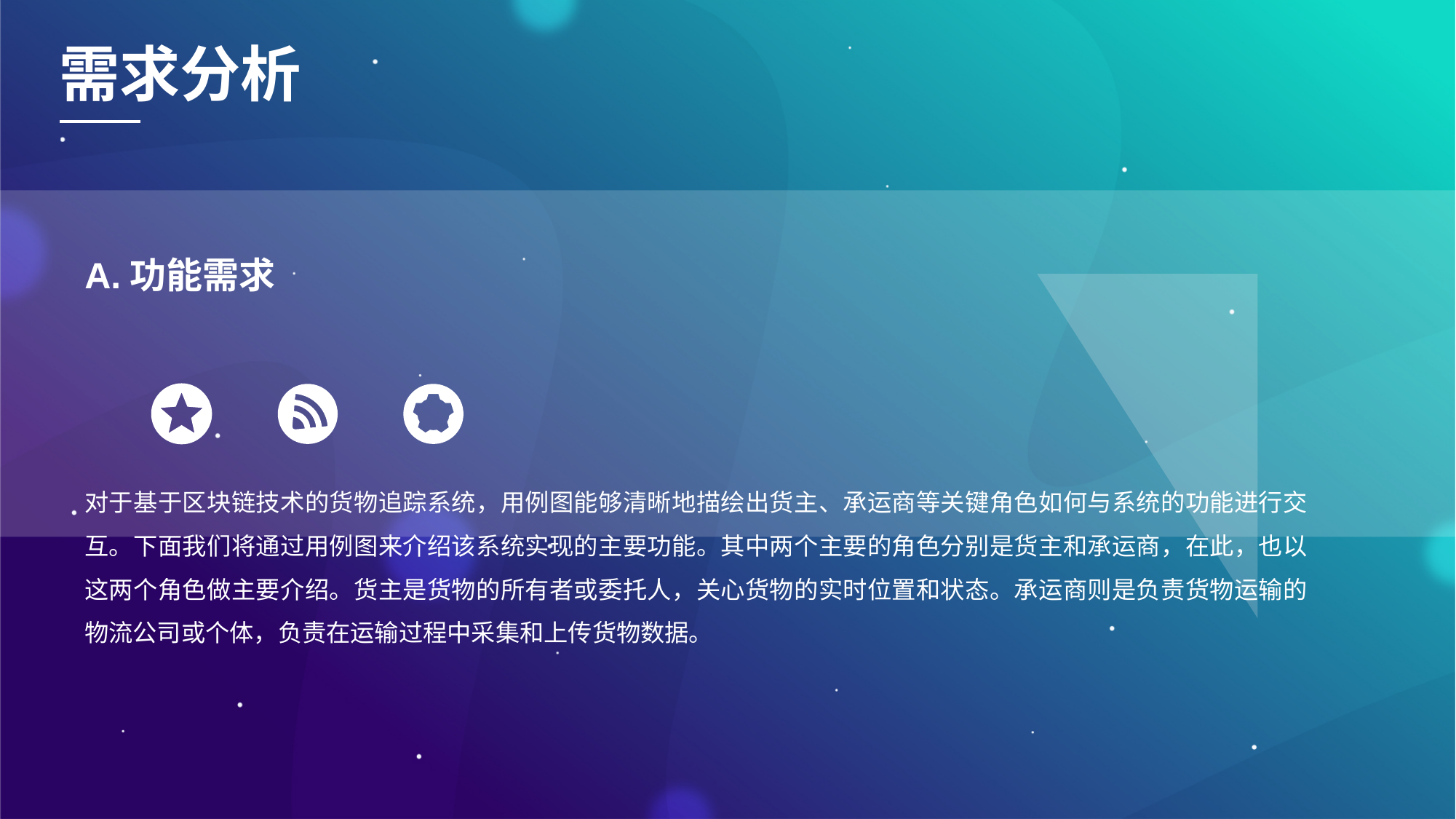

需求分析

A.功能需求

对于基于区块链技术的货物追踪系统，用例图能够清晰地描绘出货主、承运商等关键角色如何与系统的功能进行交互。下面我们将通过用例图来介绍该系统实现的主要功能。其中两个主要的角色分别是货主和承运商，在此，也以这两个角色做主要介绍。货主是货物的所有者或委托人，关心货物的实时位置和状态。承运商则是负责货物运输的物流公司或个体，负责在运输过程中采集和上传货物数据。